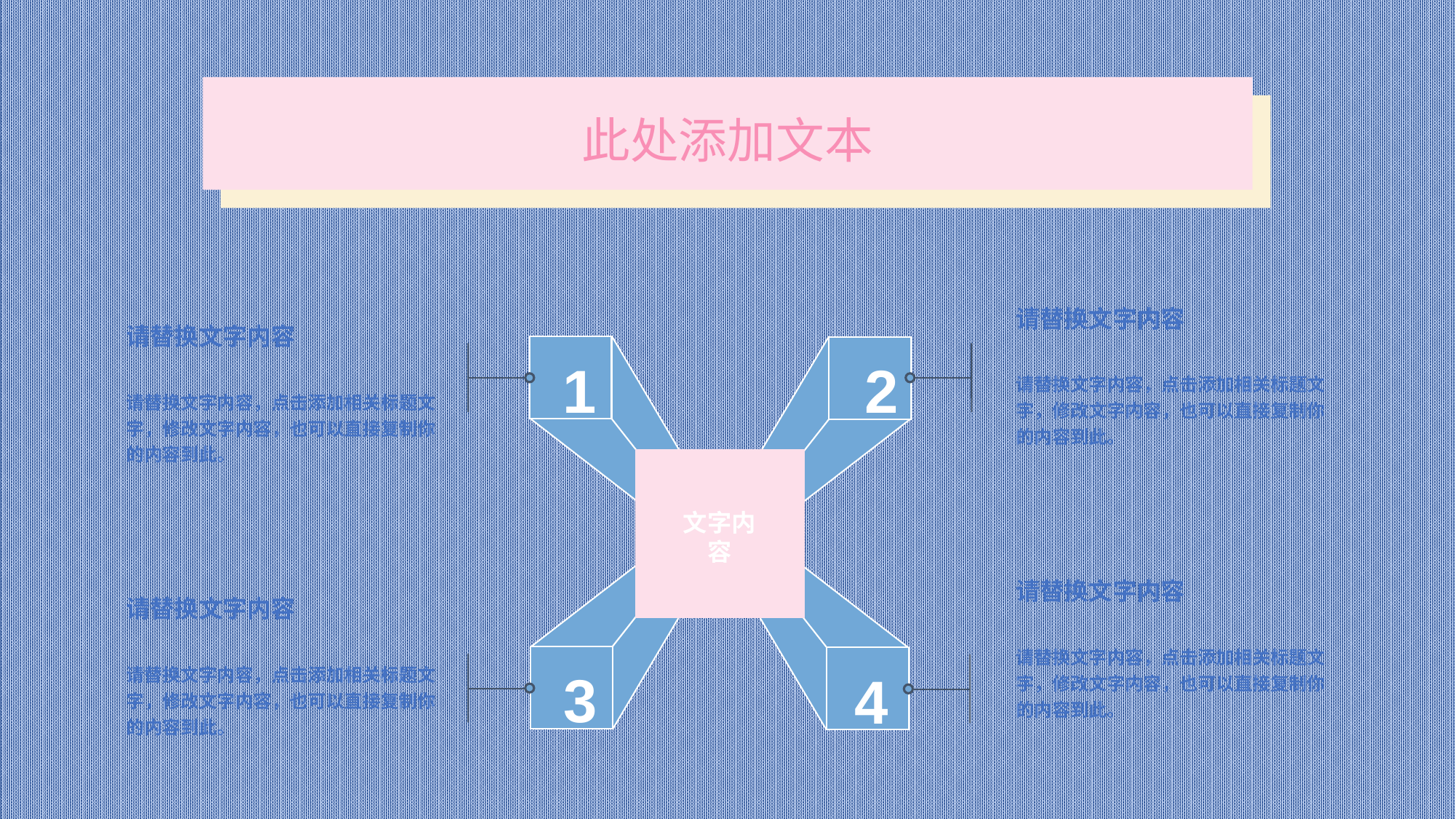

此处添加文本
请替换文字内容
请替换文字内容

2
1
请替换文字内容，点击添加相关标题文字，修改文字内容，也可以直接复制你的内容到此。
请替换文字内容，点击添加相关标题文字，修改文字内容，也可以直接复制你的内容到此。

文字内容

请替换文字内容
请替换文字内容
请替换文字内容，点击添加相关标题文字，修改文字内容，也可以直接复制你的内容到此。

3
4
请替换文字内容，点击添加相关标题文字，修改文字内容，也可以直接复制你的内容到此。